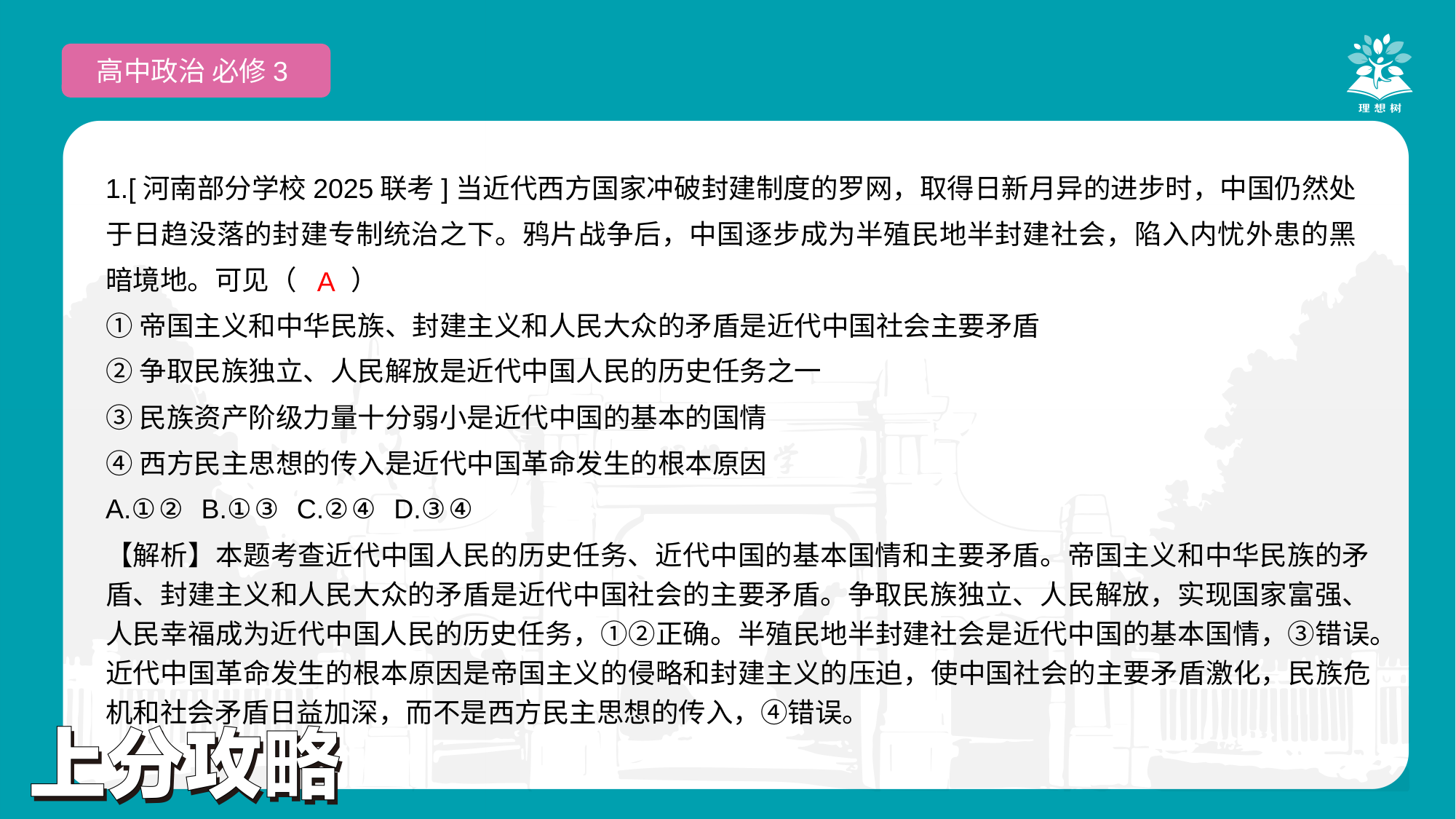

高中政治 必修3
1.[河南部分学校2025联考]当近代西方国家冲破封建制度的罗网，取得日新月异的进步时，中国仍然处于日趋没落的封建专制统治之下。鸦片战争后，中国逐步成为半殖民地半封建社会，陷入内忧外患的黑暗境地。可见（　　）
①帝国主义和中华民族、封建主义和人民大众的矛盾是近代中国社会主要矛盾
②争取民族独立、人民解放是近代中国人民的历史任务之一
③民族资产阶级力量十分弱小是近代中国的基本的国情
④西方民主思想的传入是近代中国革命发生的根本原因
A.①②  B.①③  C.②④  D.③④
 A
【解析】本题考查近代中国人民的历史任务、近代中国的基本国情和主要矛盾。帝国主义和中华民族的矛盾、封建主义和人民大众的矛盾是近代中国社会的主要矛盾。争取民族独立、人民解放，实现国家富强、人民幸福成为近代中国人民的历史任务，①②正确。半殖民地半封建社会是近代中国的基本国情，③错误。近代中国革命发生的根本原因是帝国主义的侵略和封建主义的压迫，使中国社会的主要矛盾激化，民族危机和社会矛盾日益加深，而不是西方民主思想的传入，④错误。